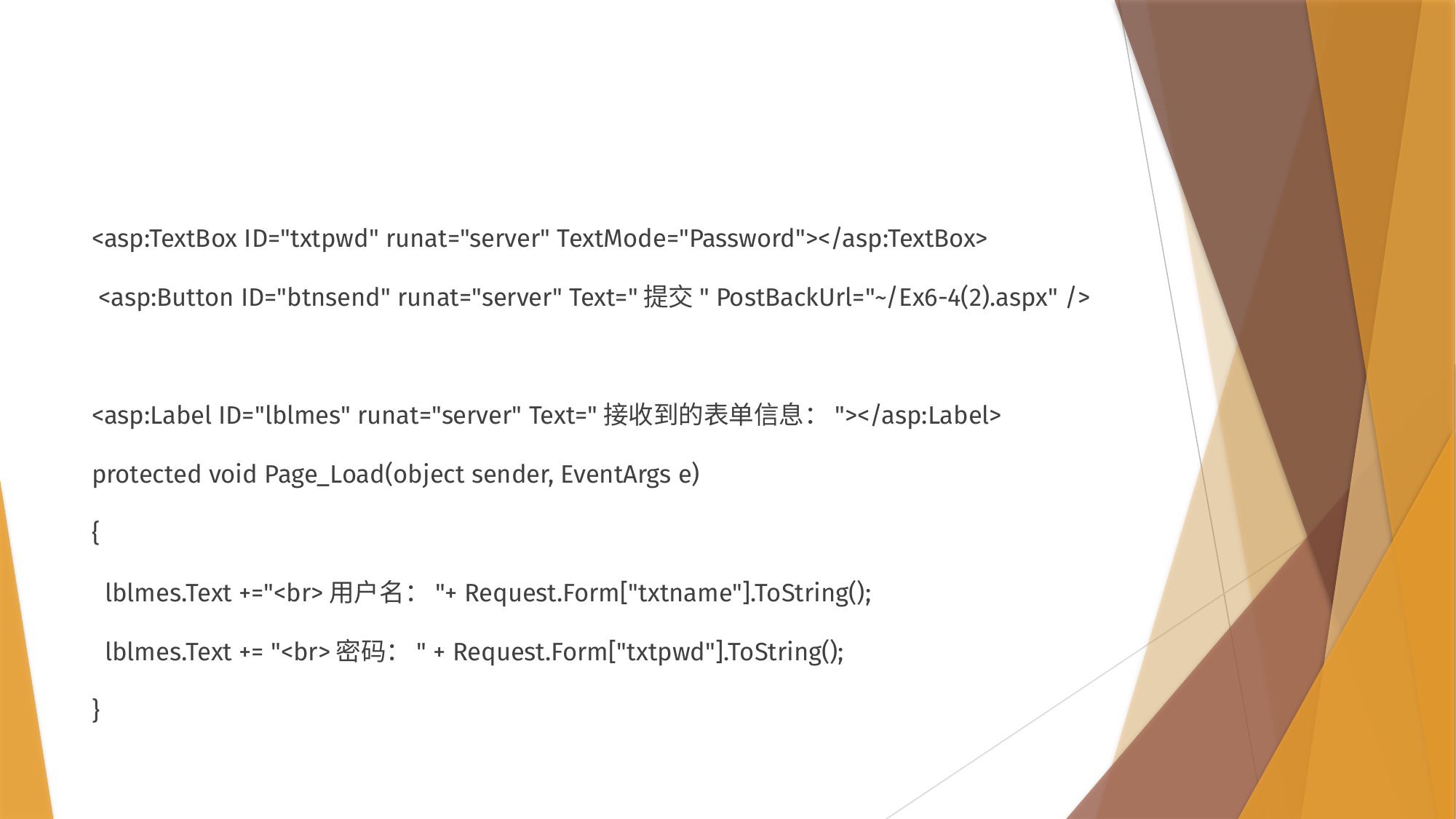

#
<asp:TextBox ID="txtpwd" runat="server" TextMode="Password"></asp:TextBox>
 <asp:Button ID="btnsend" runat="server" Text="提交" PostBackUrl="~/Ex6-4(2).aspx" />

<asp:Label ID="lblmes" runat="server" Text="接收到的表单信息："></asp:Label>
protected void Page_Load(object sender, EventArgs e)
{
  lblmes.Text +="<br>用户名："+ Request.Form["txtname"].ToString();
  lblmes.Text += "<br>密码：" + Request.Form["txtpwd"].ToString();
}